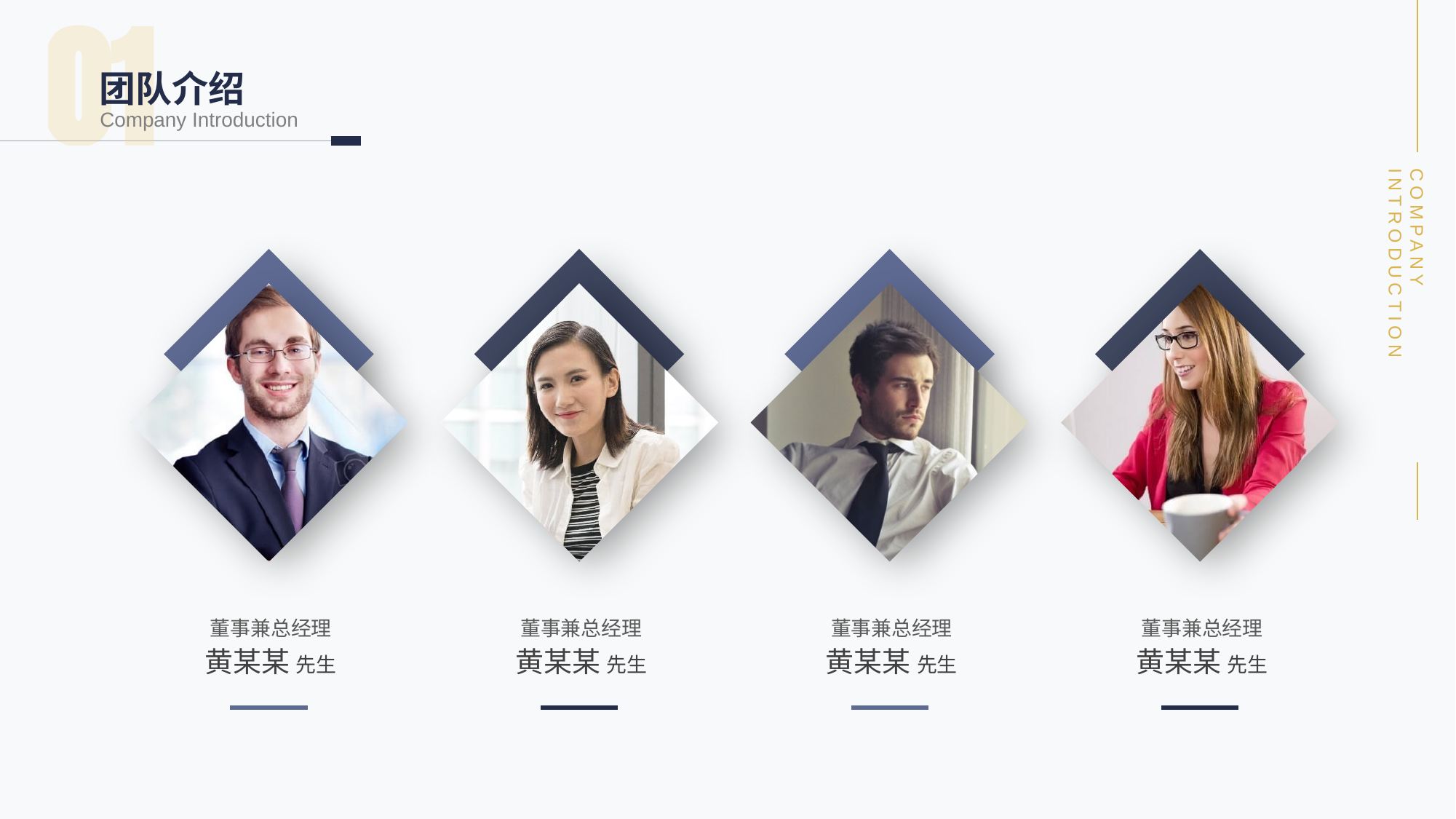

01
团队介绍
Company Introduction

董事兼总经理
黄某某 先生

董事兼总经理
黄某某 先生

董事兼总经理
黄某某 先生

董事兼总经理
黄某某 先生